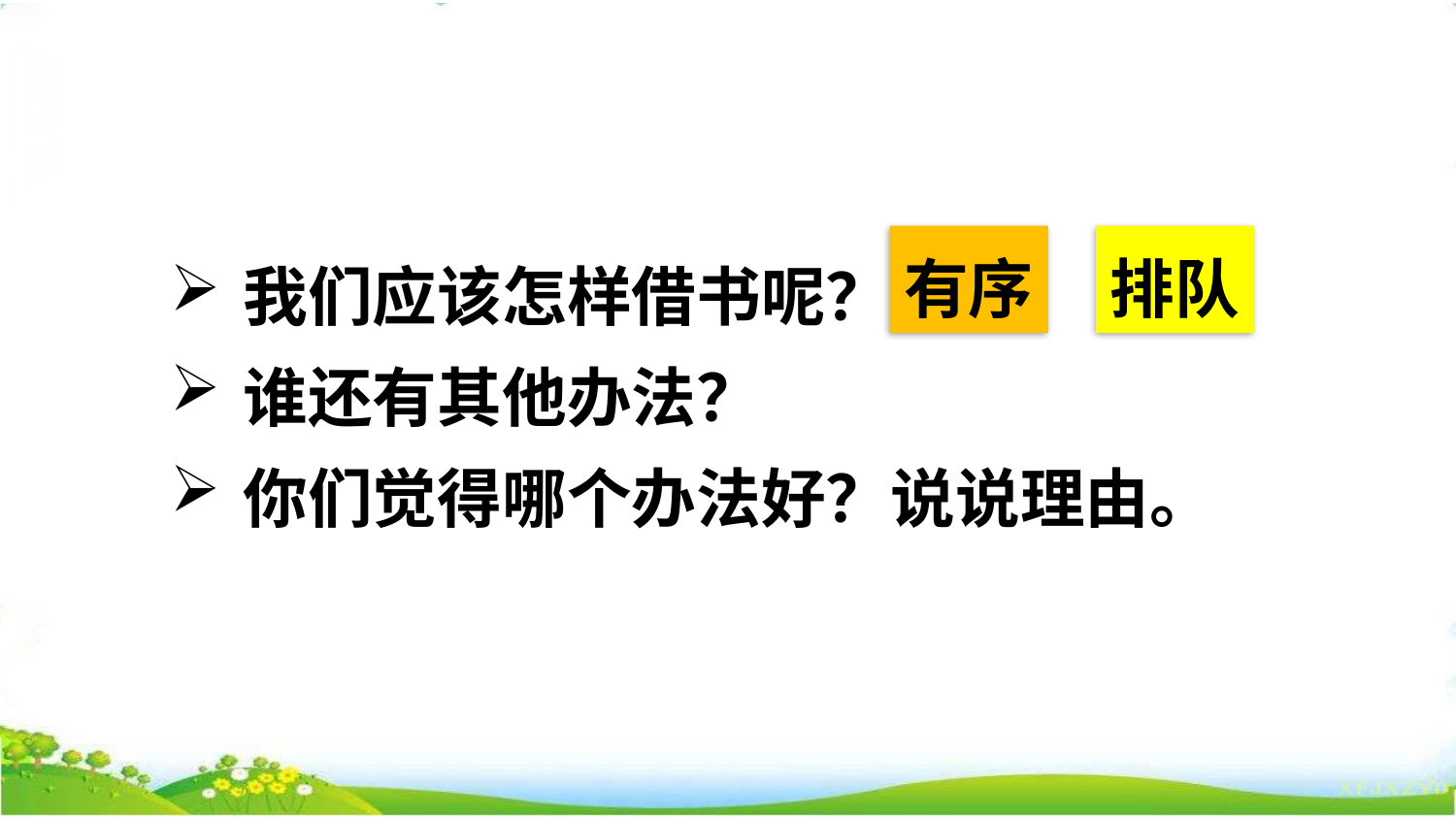

有序
排队
我们应该怎样借书呢？
谁还有其他办法？
你们觉得哪个办法好？说说理由。